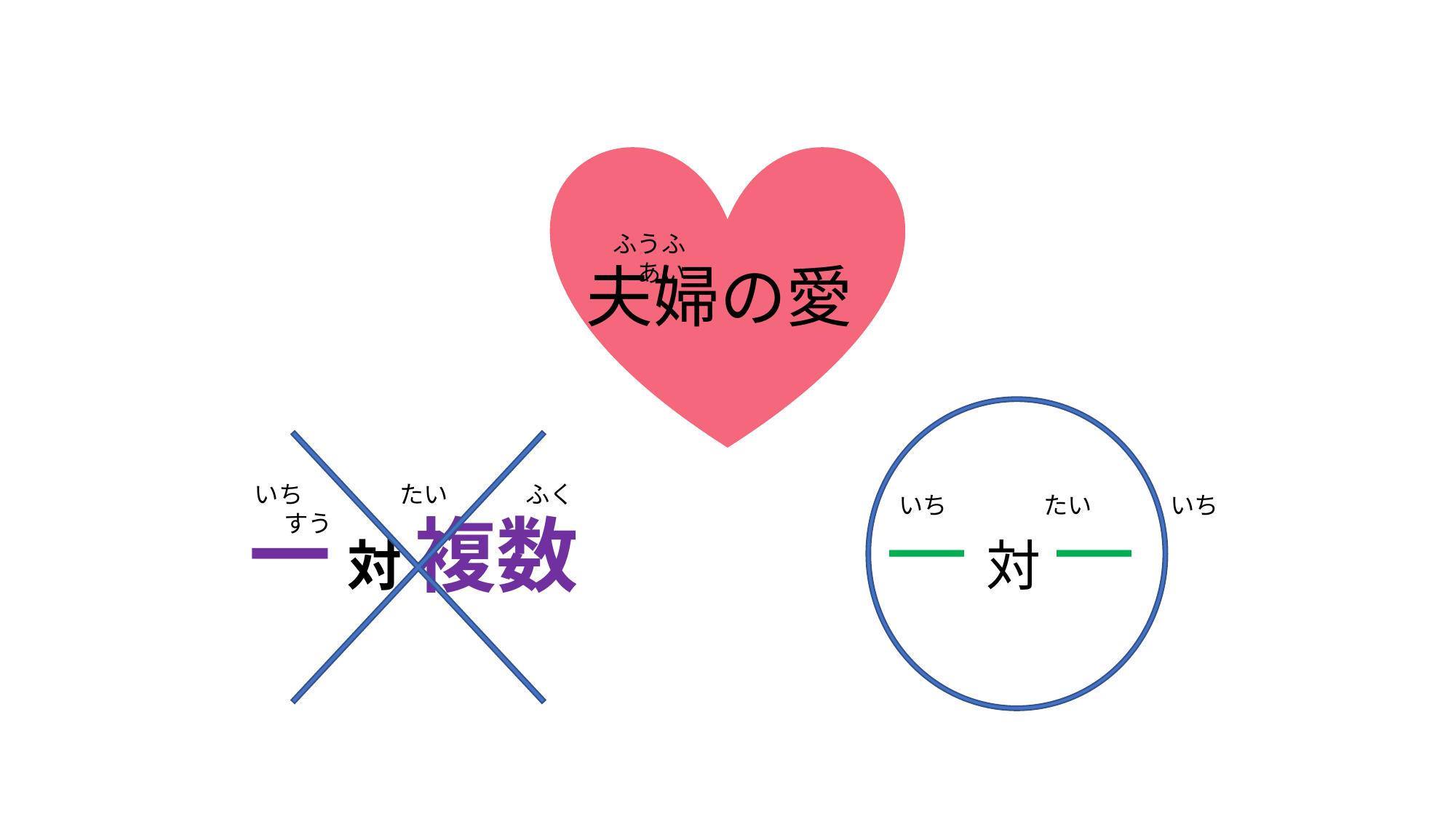

ふうふ　　　　　　　　あい
夫婦の愛

いち　　　　たい　　　 ふく　　 すう
いち　　　　たい　　　 いち
一 対 複数
一 対 一